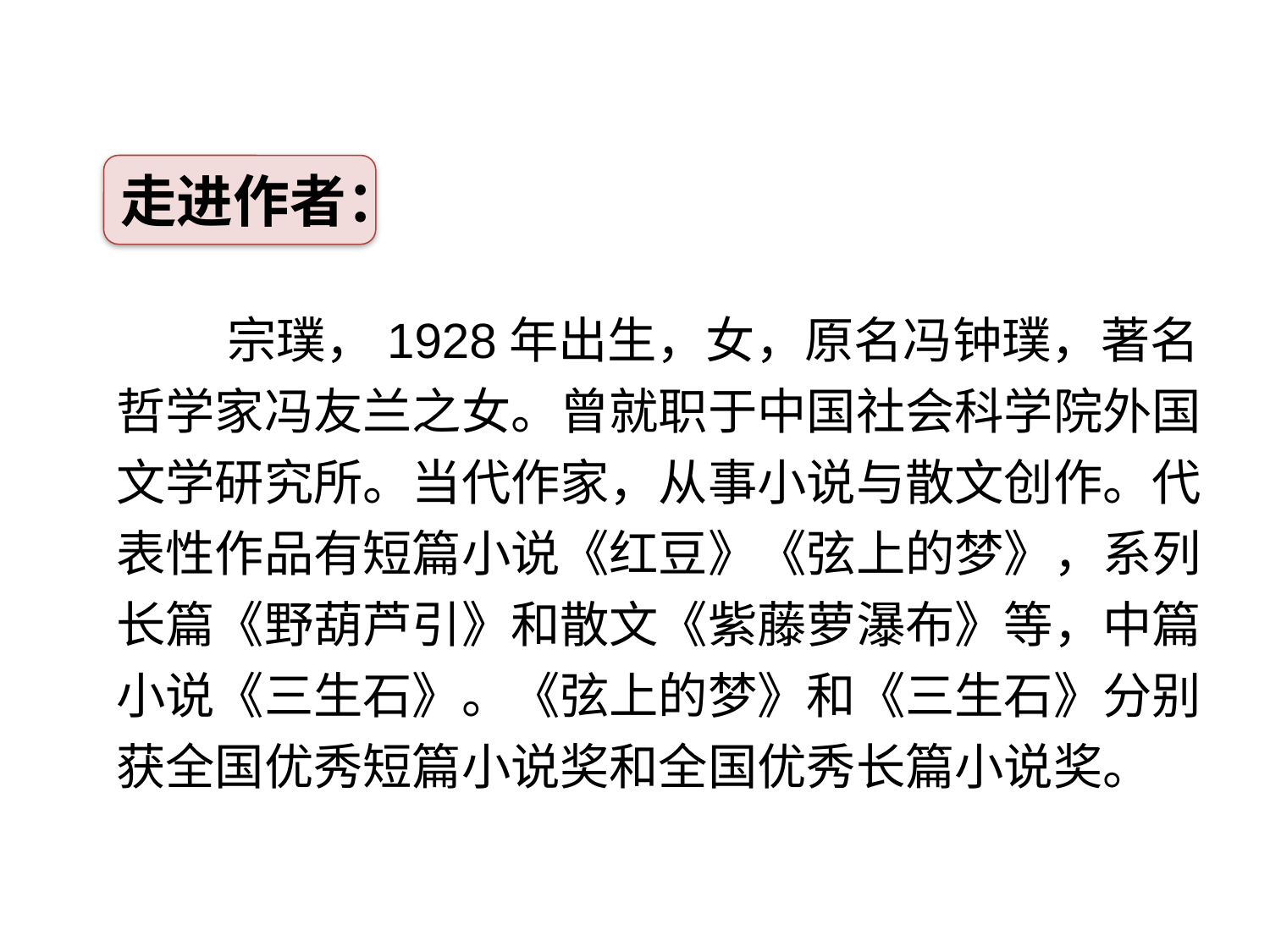

走进作者：
         宗璞，1928年出生，女，原名冯钟璞，著名哲学家冯友兰之女。曾就职于中国社会科学院外国文学研究所。当代作家，从事小说与散文创作。代表性作品有短篇小说《红豆》《弦上的梦》，系列长篇《野葫芦引》和散文《紫藤萝瀑布》等，中篇小说《三生石》。《弦上的梦》和《三生石》分别获全国优秀短篇小说奖和全国优秀长篇小说奖。